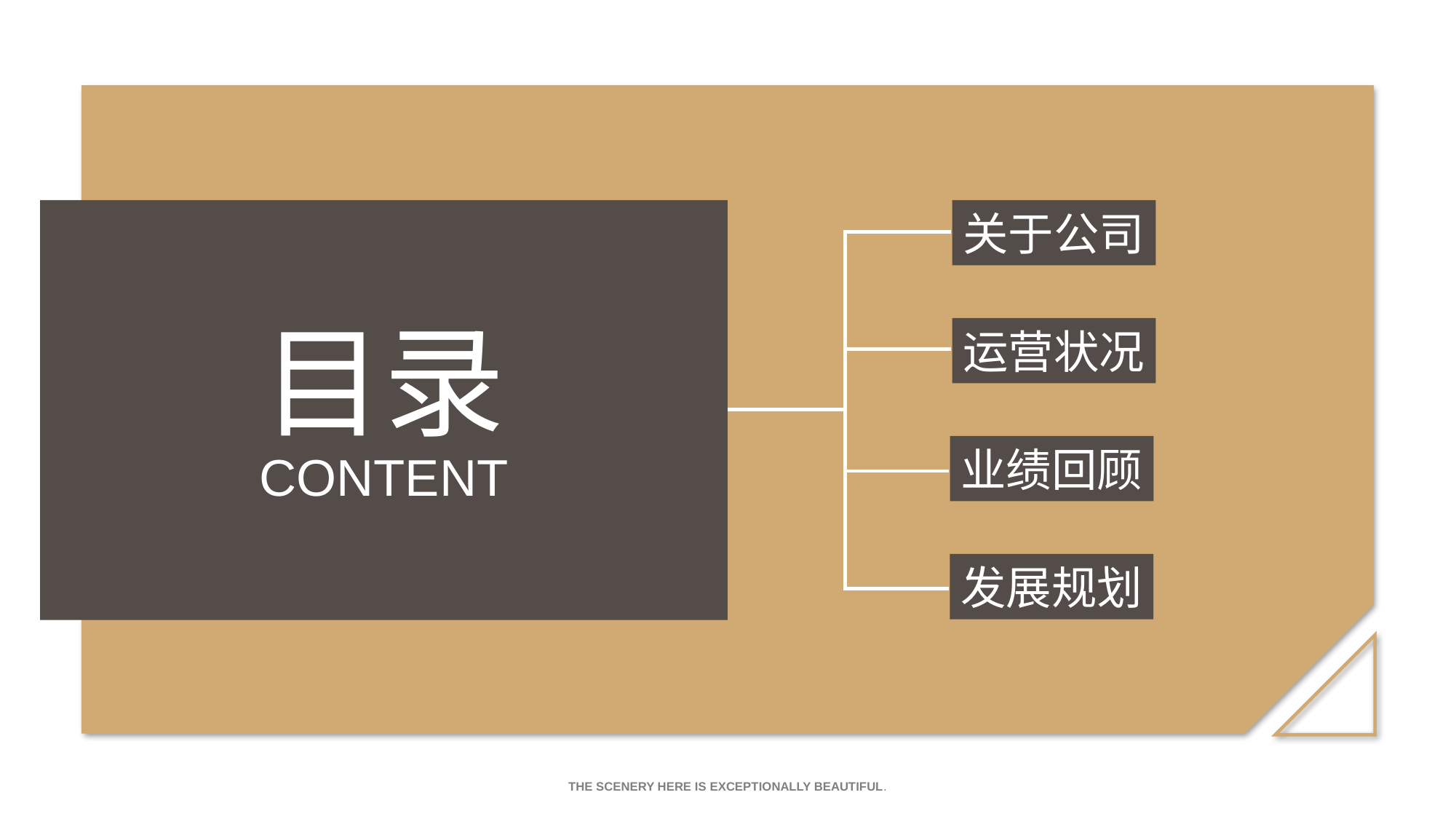

关于公司

目录
CONTENT
运营状况

业绩回顾
发展规划

The scenery here is exceptionally beautiful.